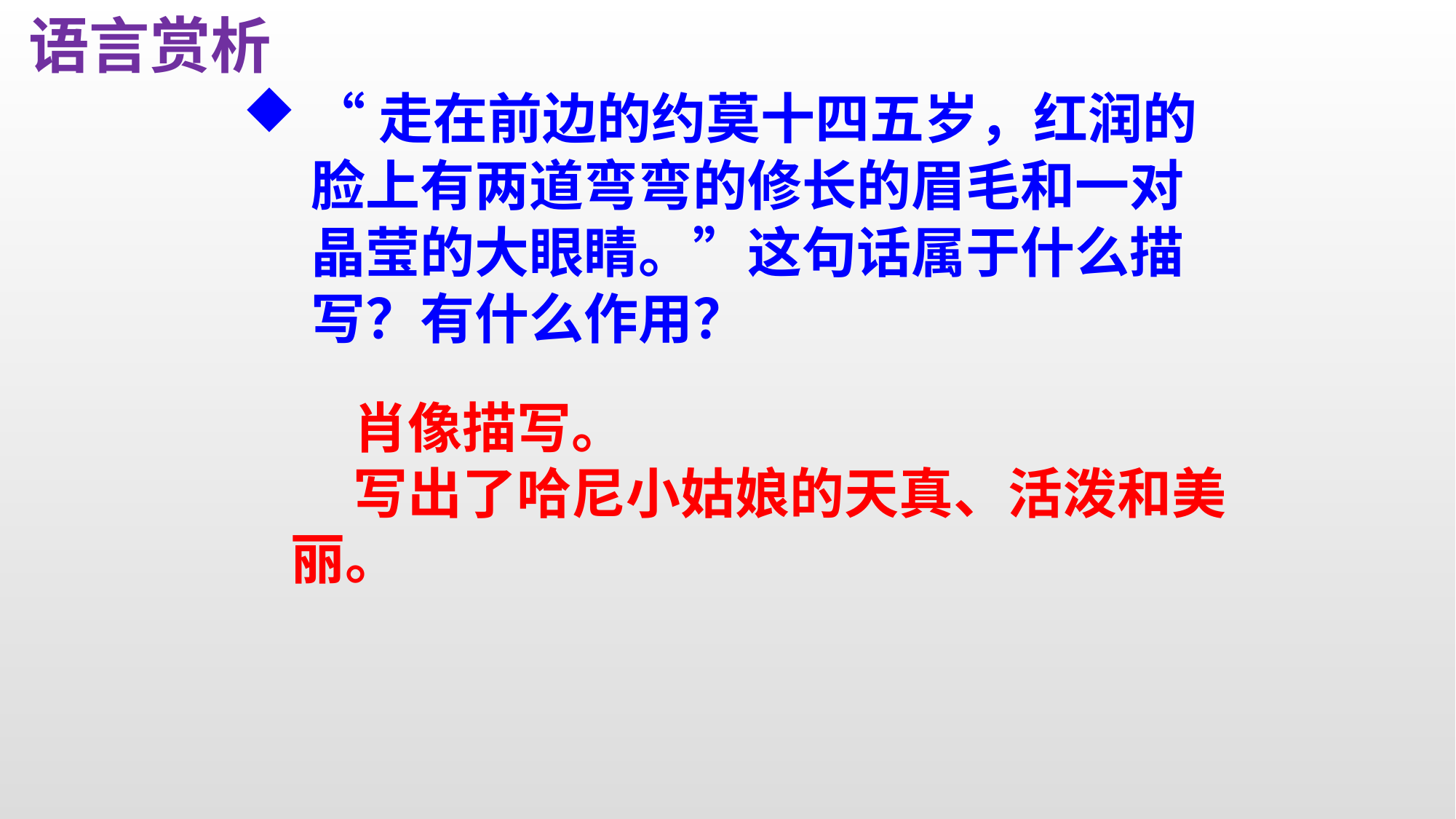

语言赏析
“走在前边的约莫十四五岁，红润的脸上有两道弯弯的修长的眉毛和一对晶莹的大眼睛。”这句话属于什么描写？有什么作用？
    肖像描写。
    写出了哈尼小姑娘的天真、活泼和美丽。